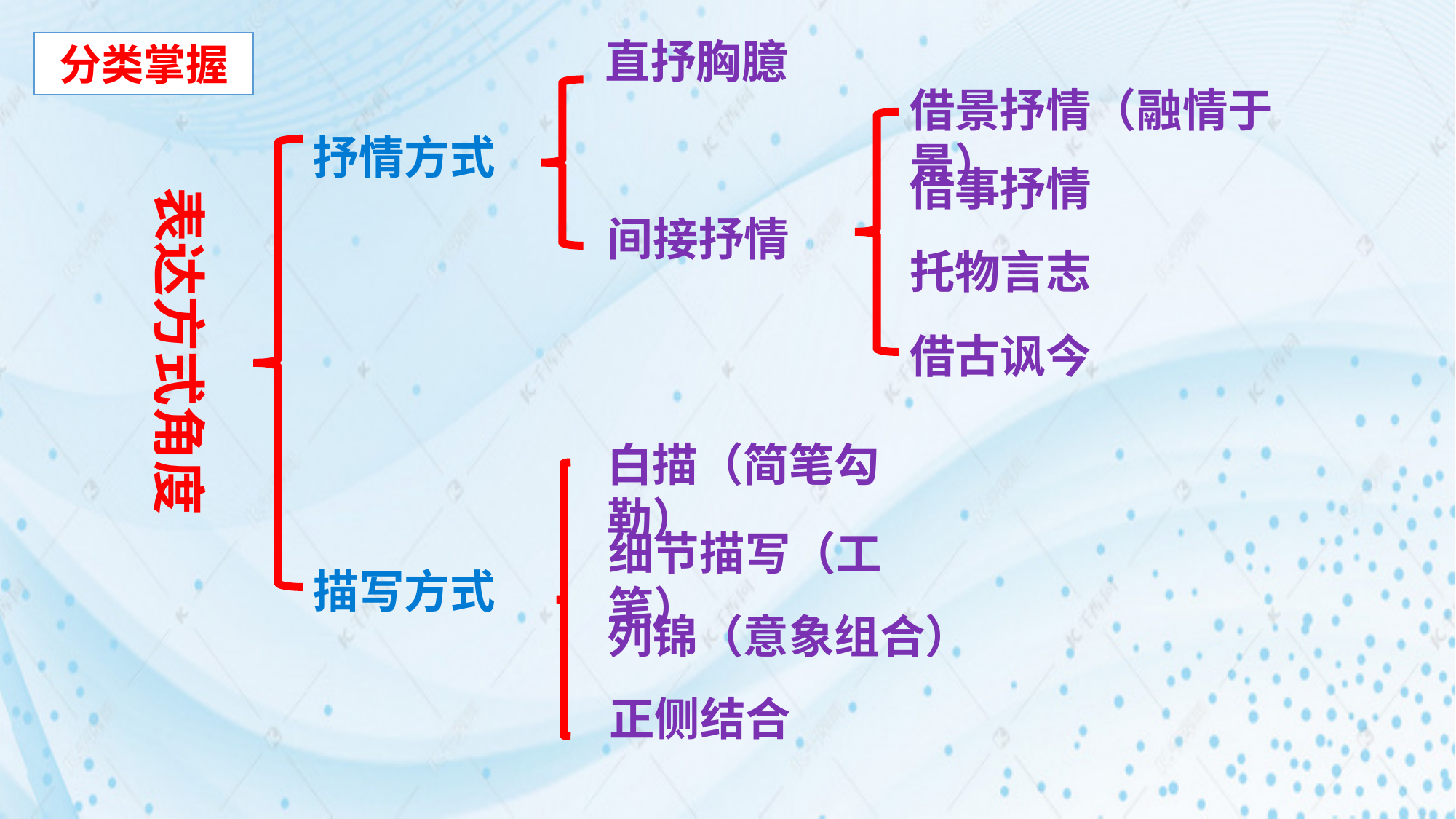

直抒胸臆
分类掌握
借景抒情（融情于景）

抒情方式

借事抒情
表达方式角度
间接抒情
托物言志
借古讽今
白描（简笔勾勒）

细节描写（工笔）
描写方式
列锦（意象组合）
正侧结合